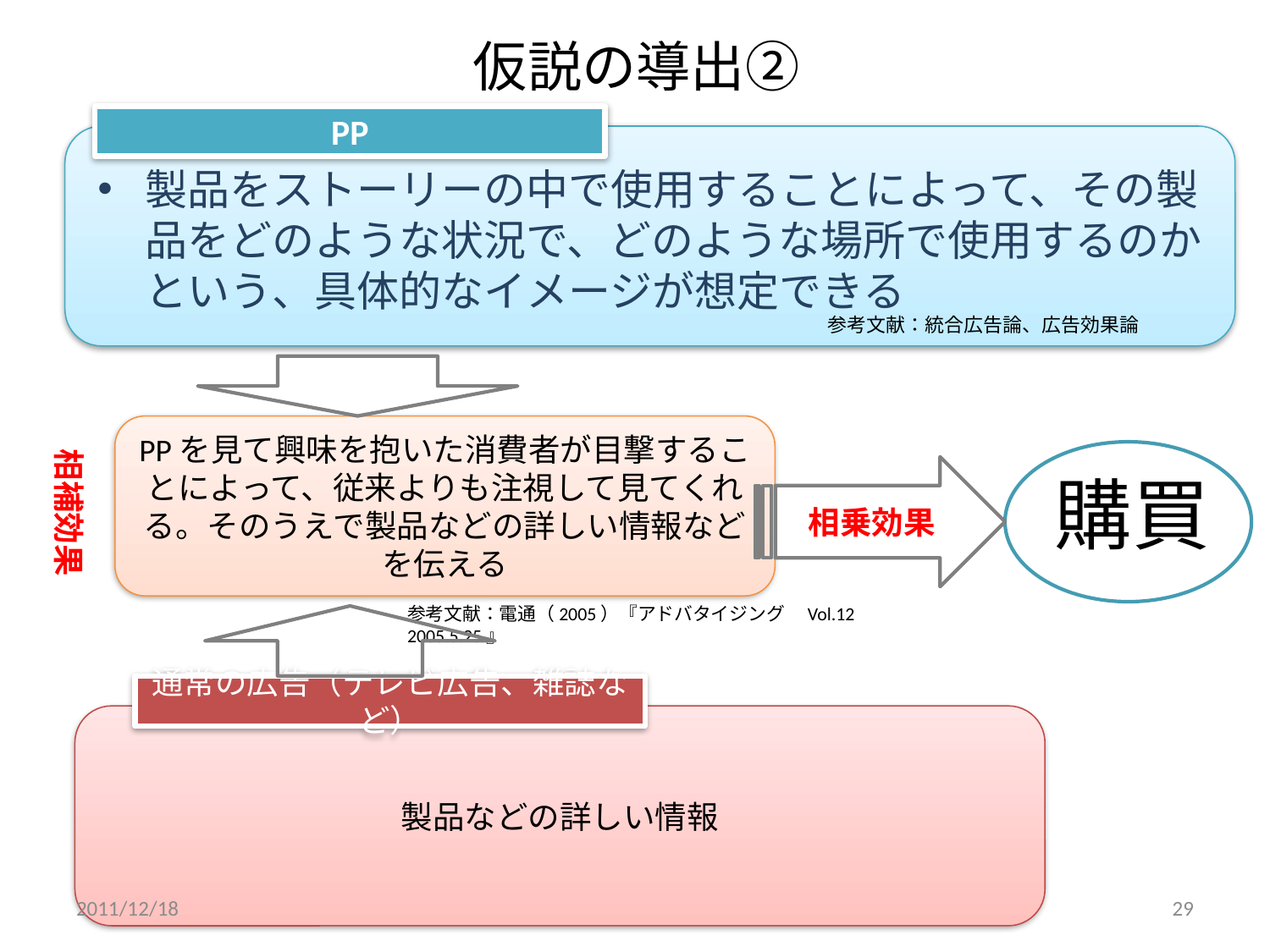

# 仮説の導出②
PP

製品をストーリーの中で使用することによって、その製品をどのような状況で、どのような場所で使用するのかという、具体的なイメージが想定できる
参考文献：統合広告論、広告効果論

PPを見て興味を抱いた消費者が目撃することによって、従来よりも注視して見てくれる。そのうえで製品などの詳しい情報などを伝える
相補効果

購買
相乗効果
参考文献：電通（2005）『アドバタイジング　Vol.12 2005.5.25』

通常の広告（テレビ広告、雑誌など）
製品などの詳しい情報
2011/12/18
29